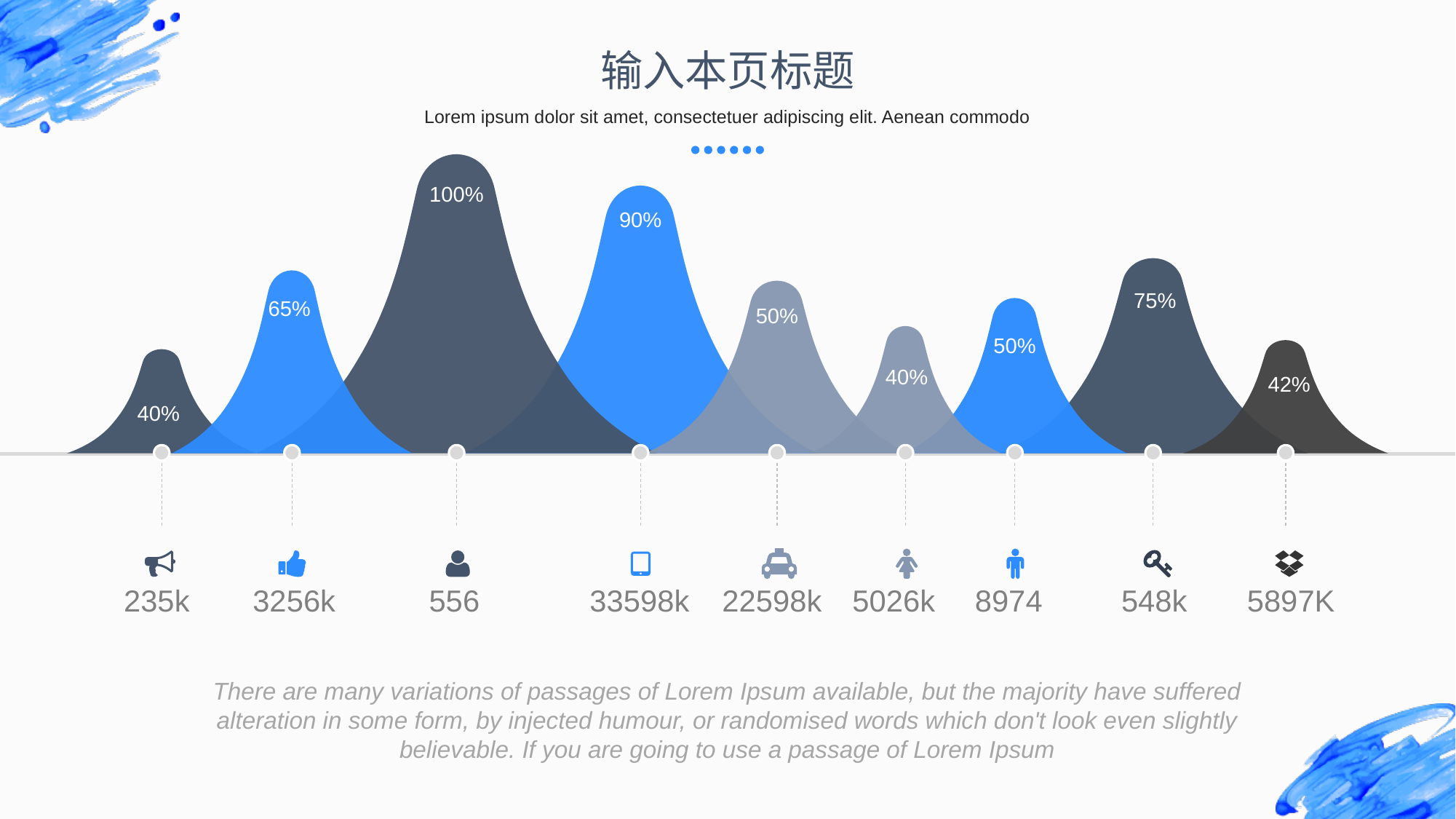

输入本页标题
Lorem ipsum dolor sit amet, consectetuer adipiscing elit. Aenean commodo

100%
90%

75%
65%

50%

50%

40%
42%
40%

235k
3256k
556
33598k
22598k
5026k
8974
548k
5897K
There are many variations of passages of Lorem Ipsum available, but the majority have suffered alteration in some form, by injected humour, or randomised words which don't look even slightly believable. If you are going to use a passage of Lorem Ipsum